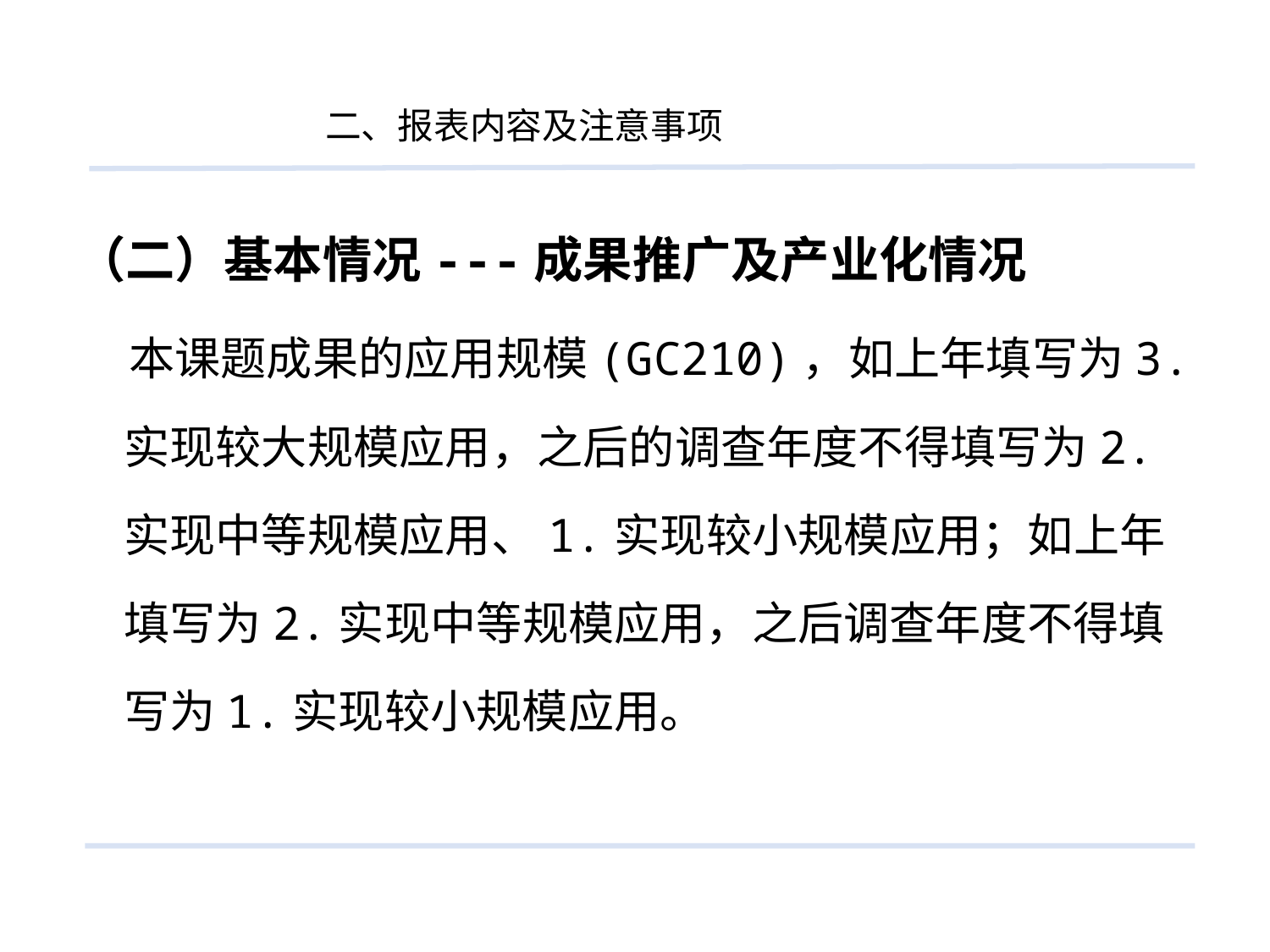

# 二、报表内容及注意事项
（二）基本情况---成果推广及产业化情况
    本课题成果的应用规模(GC210)，如上年填写为3.实现较大规模应用，之后的调查年度不得填写为2.实现中等规模应用、1.实现较小规模应用；如上年填写为2.实现中等规模应用，之后调查年度不得填写为1.实现较小规模应用。